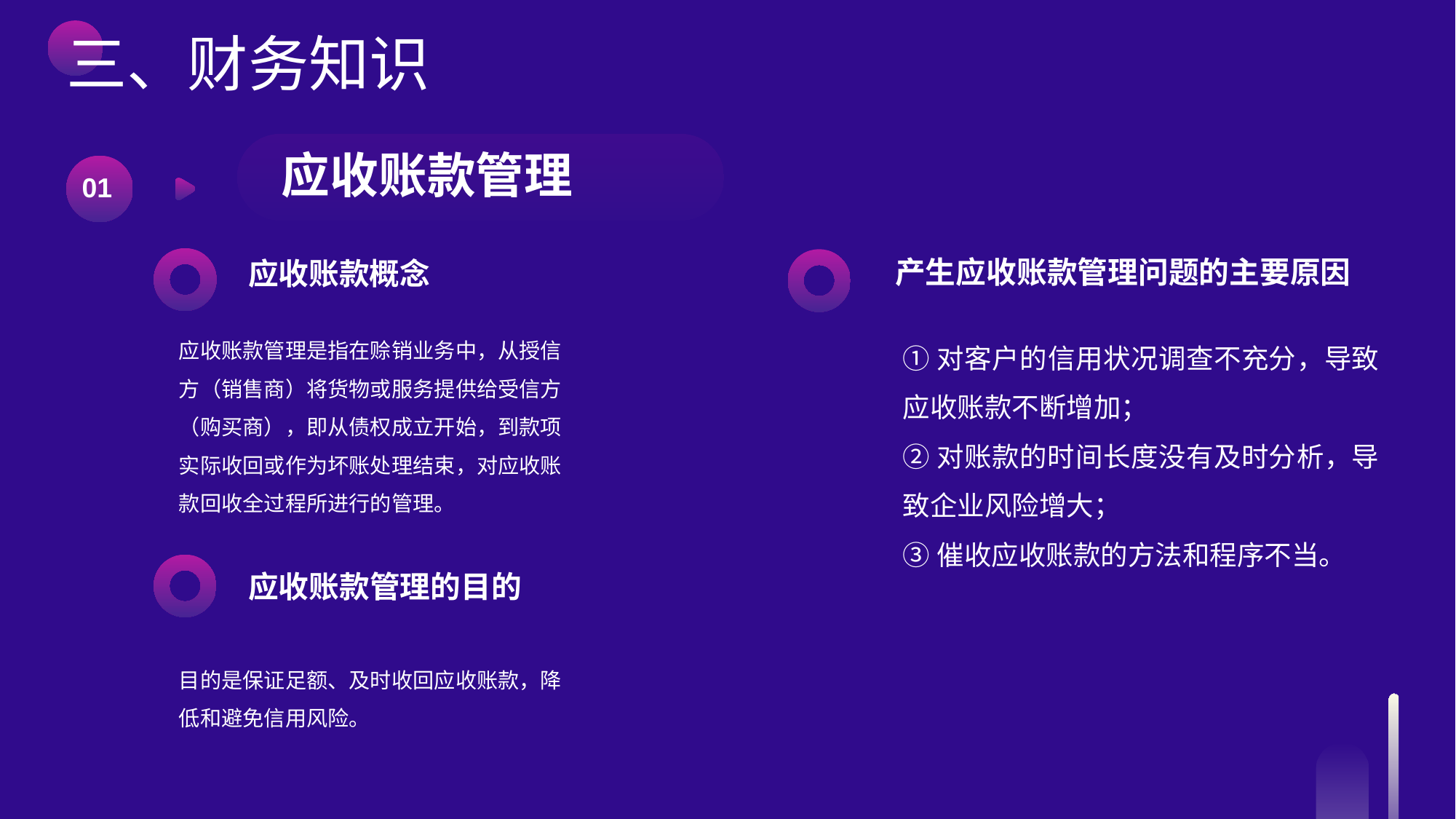

三、财务知识

应收账款管理

01

产生应收账款管理问题的主要原因

应收账款概念

应收账款管理是指在赊销业务中，从授信方（销售商）将货物或服务提供给受信方（购买商），即从债权成立开始，到款项实际收回或作为坏账处理结束，对应收账款回收全过程所进行的管理。
①对客户的信用状况调查不充分，导致应收账款不断增加；
②对账款的时间长度没有及时分析，导致企业风险增大；
③催收应收账款的方法和程序不当。

应收账款管理的目的
目的是保证足额、及时收回应收账款，降低和避免信用风险。